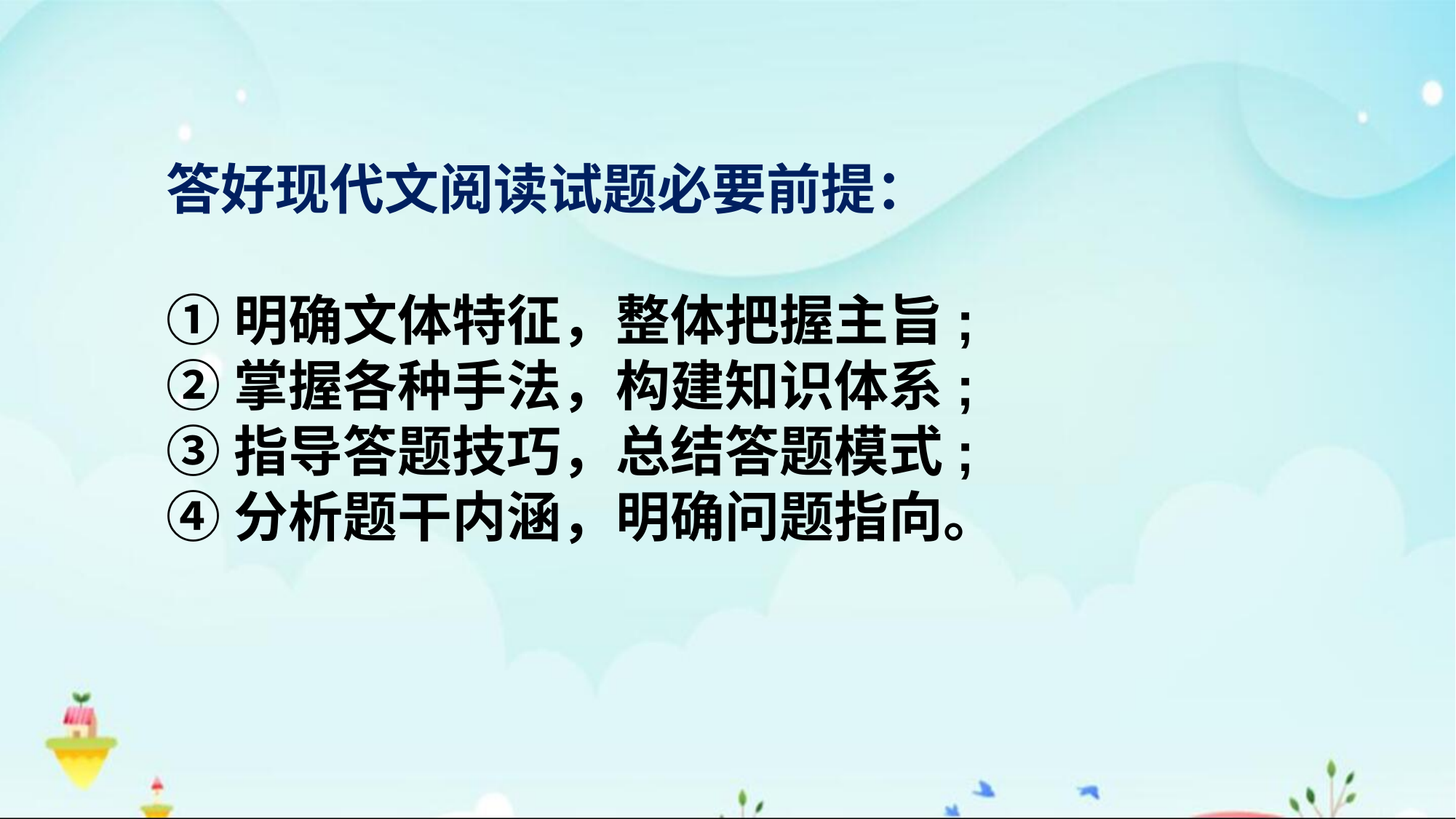

答好现代文阅读试题必要前提：

①明确文体特征，整体把握主旨;
②掌握各种手法，构建知识体系;
③指导答题技巧，总结答题模式;
④分析题干内涵，明确问题指向。